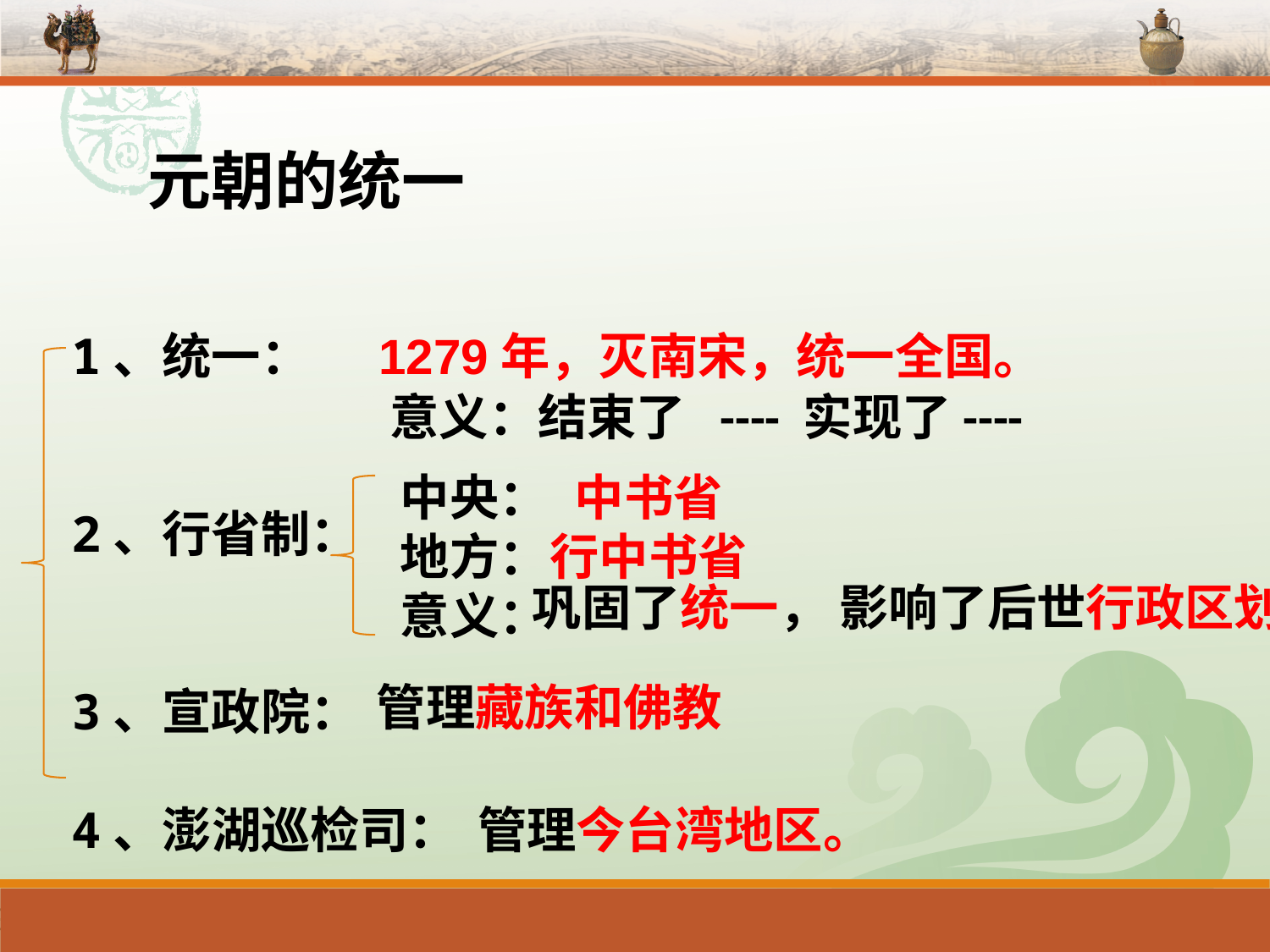

元朝的统一
1、统一：

2、行省制：

3、宣政院：

4、澎湖巡检司：
1279年，灭南宋，统一全国。

意义：结束了  ---- 实现了----
中央：
地方：
意义：
中书省

行中书省
巩固了统一， 影响了后世行政区划。
管理藏族和佛教
管理今台湾地区。